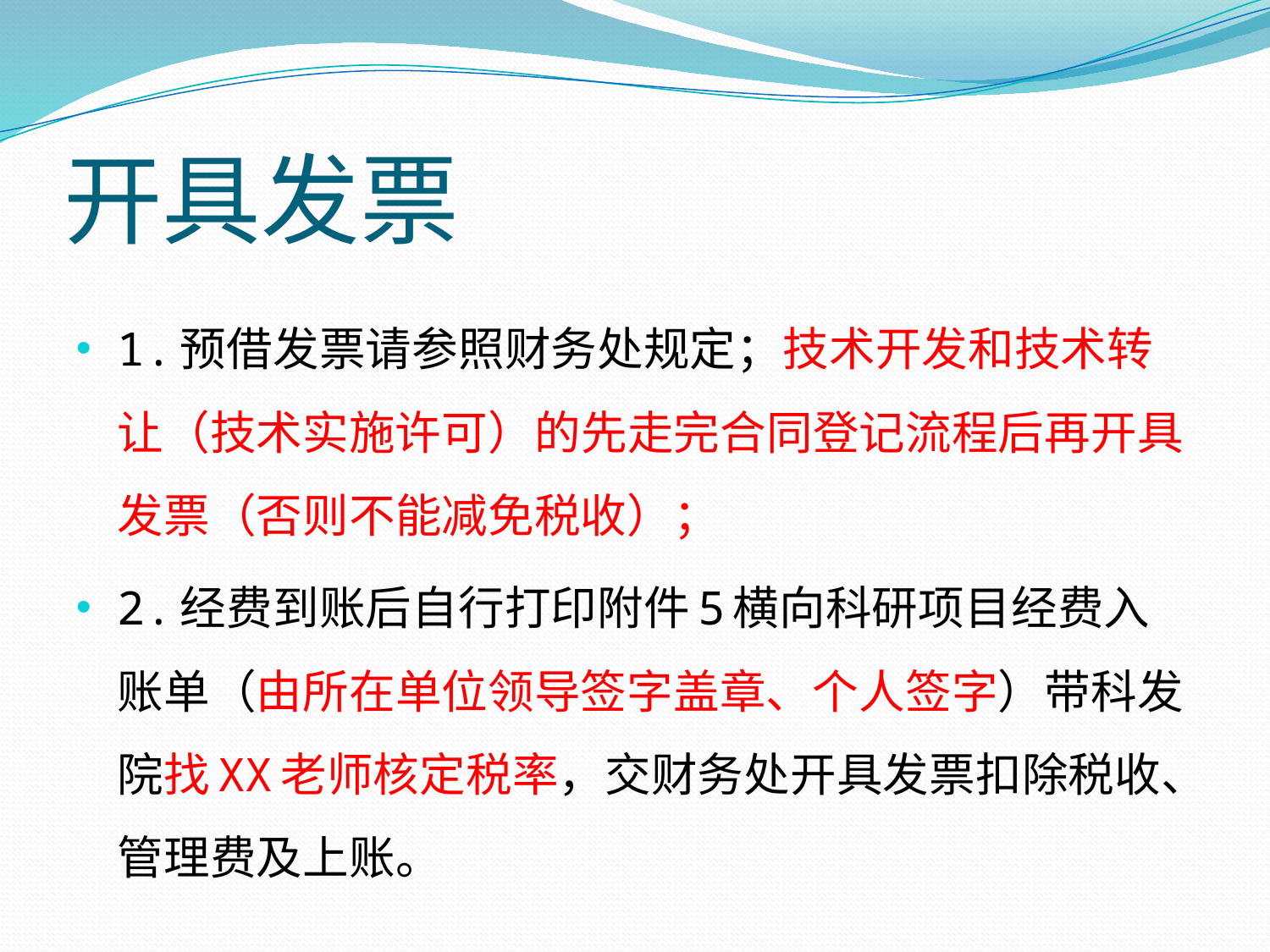

# 开具发票
1.预借发票请参照财务处规定；技术开发和技术转让（技术实施许可）的先走完合同登记流程后再开具发票（否则不能减免税收）；
2.经费到账后自行打印附件5横向科研项目经费入账单（由所在单位领导签字盖章、个人签字）带科发院找XX老师核定税率，交财务处开具发票扣除税收、管理费及上账。